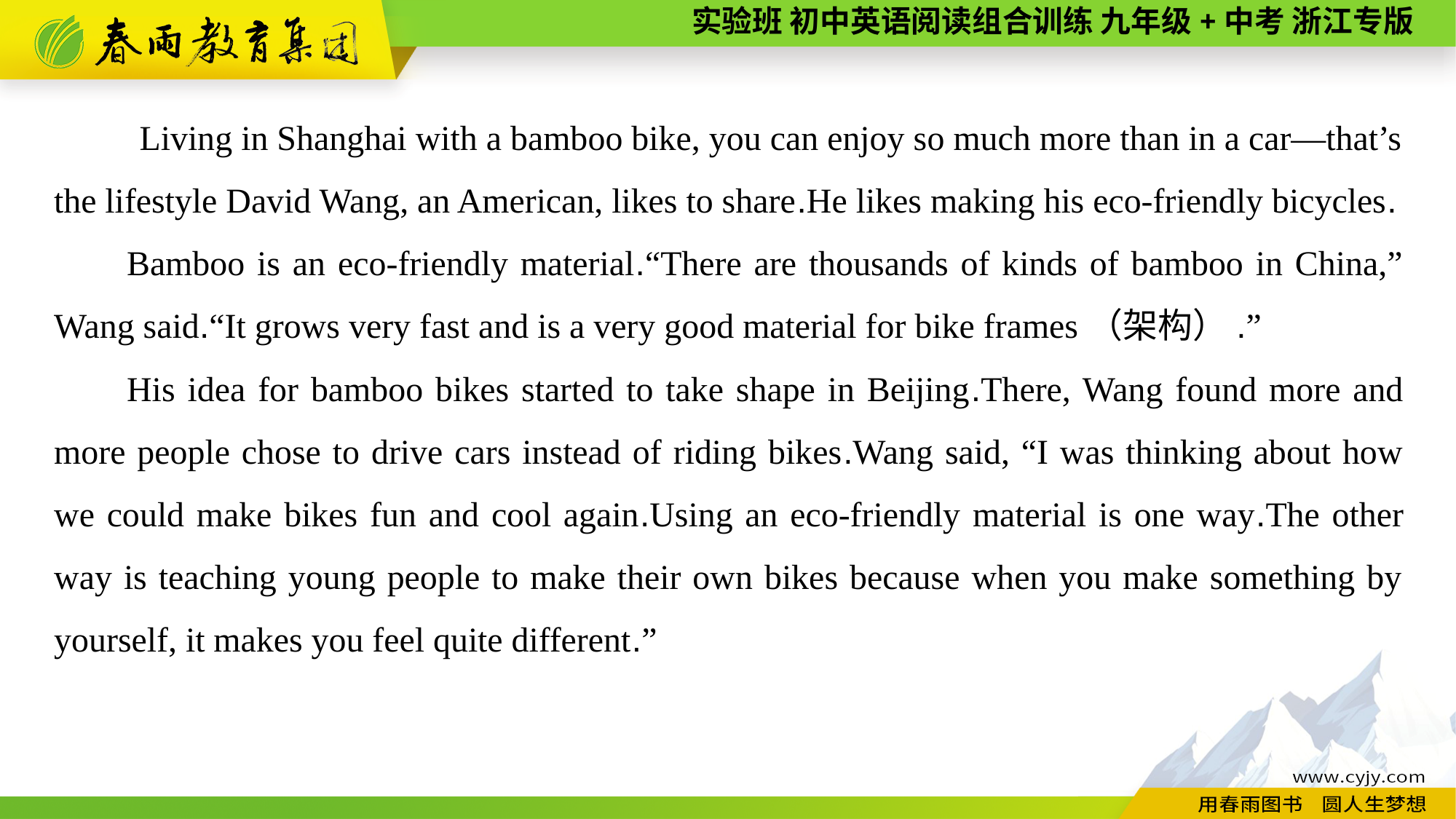

Living in Shanghai with a bamboo bike, you can enjoy so much more than in a car—that’s the lifestyle David Wang, an American, likes to share.He likes making his eco-friendly bicycles.
Bamboo is an eco-friendly material.“There are thousands of kinds of bamboo in China,” Wang said.“It grows very fast and is a very good material for bike frames（架构）.”
His idea for bamboo bikes started to take shape in Beijing.There, Wang found more and more people chose to drive cars instead of riding bikes.Wang said, “I was thinking about how we could make bikes fun and cool again.Using an eco-friendly material is one way.The other way is teaching young people to make their own bikes because when you make something by yourself, it makes you feel quite different.”